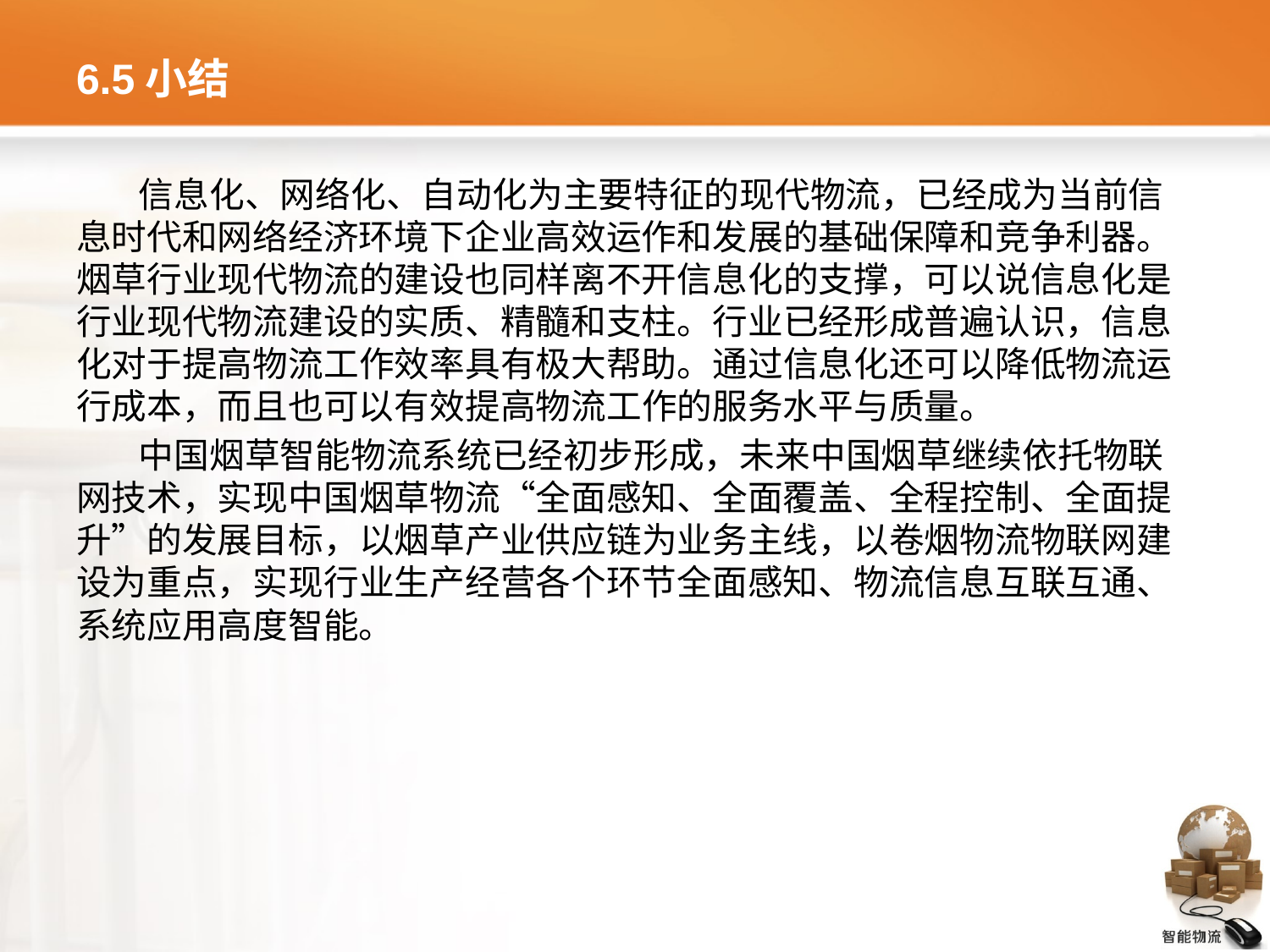

# 6.5小结
信息化、网络化、自动化为主要特征的现代物流，已经成为当前信息时代和网络经济环境下企业高效运作和发展的基础保障和竞争利器。烟草行业现代物流的建设也同样离不开信息化的支撑，可以说信息化是行业现代物流建设的实质、精髓和支柱。行业已经形成普遍认识，信息化对于提高物流工作效率具有极大帮助。通过信息化还可以降低物流运行成本，而且也可以有效提高物流工作的服务水平与质量。
中国烟草智能物流系统已经初步形成，未来中国烟草继续依托物联网技术，实现中国烟草物流“全面感知、全面覆盖、全程控制、全面提升”的发展目标，以烟草产业供应链为业务主线，以卷烟物流物联网建设为重点，实现行业生产经营各个环节全面感知、物流信息互联互通、系统应用高度智能。